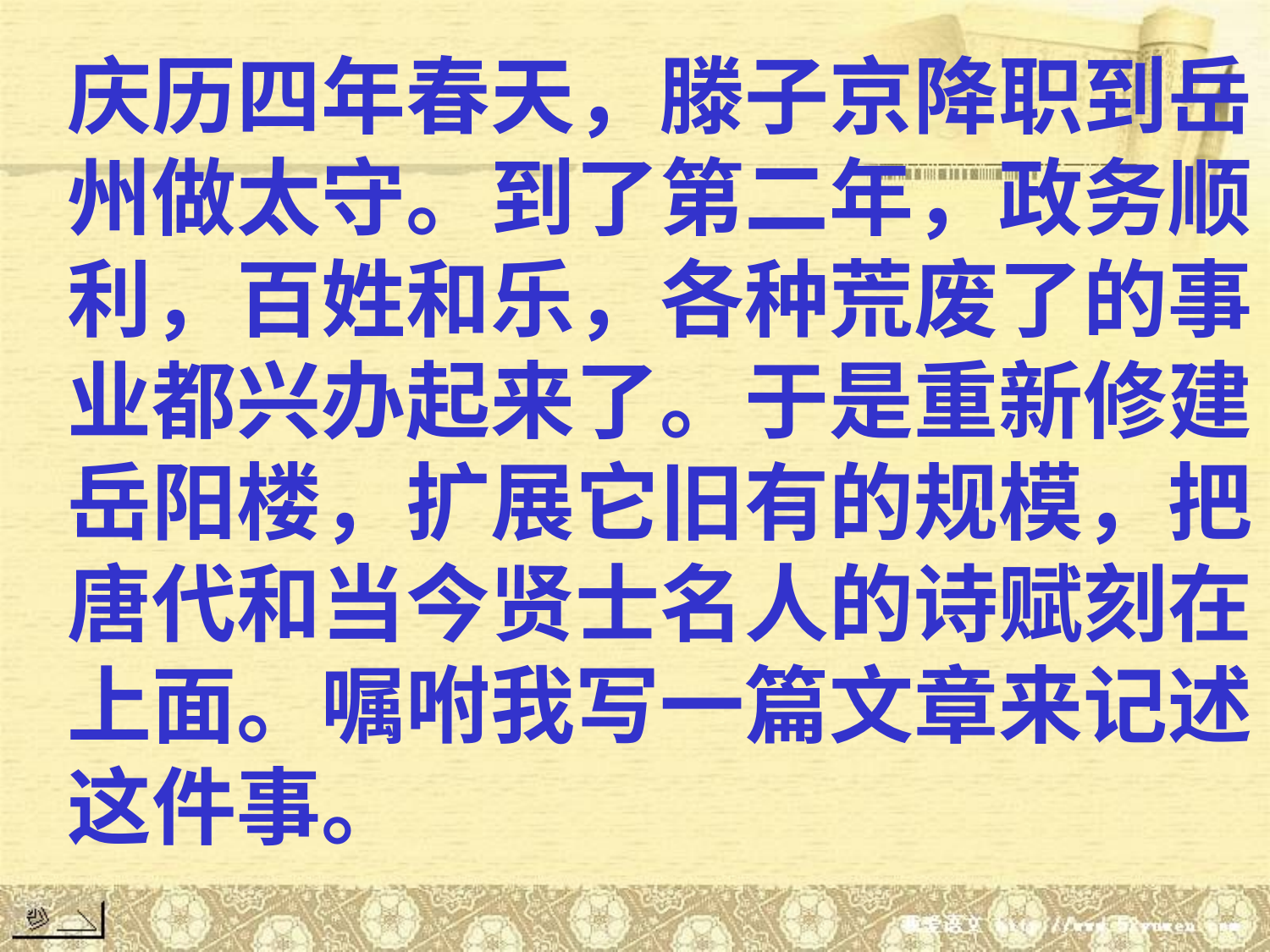

庆历四年春天，滕子京降职到岳州做太守。到了第二年，政务顺利，百姓和乐，各种荒废了的事业都兴办起来了。于是重新修建岳阳楼，扩展它旧有的规模，把唐代和当今贤士名人的诗赋刻在上面。嘱咐我写一篇文章来记述这件事。